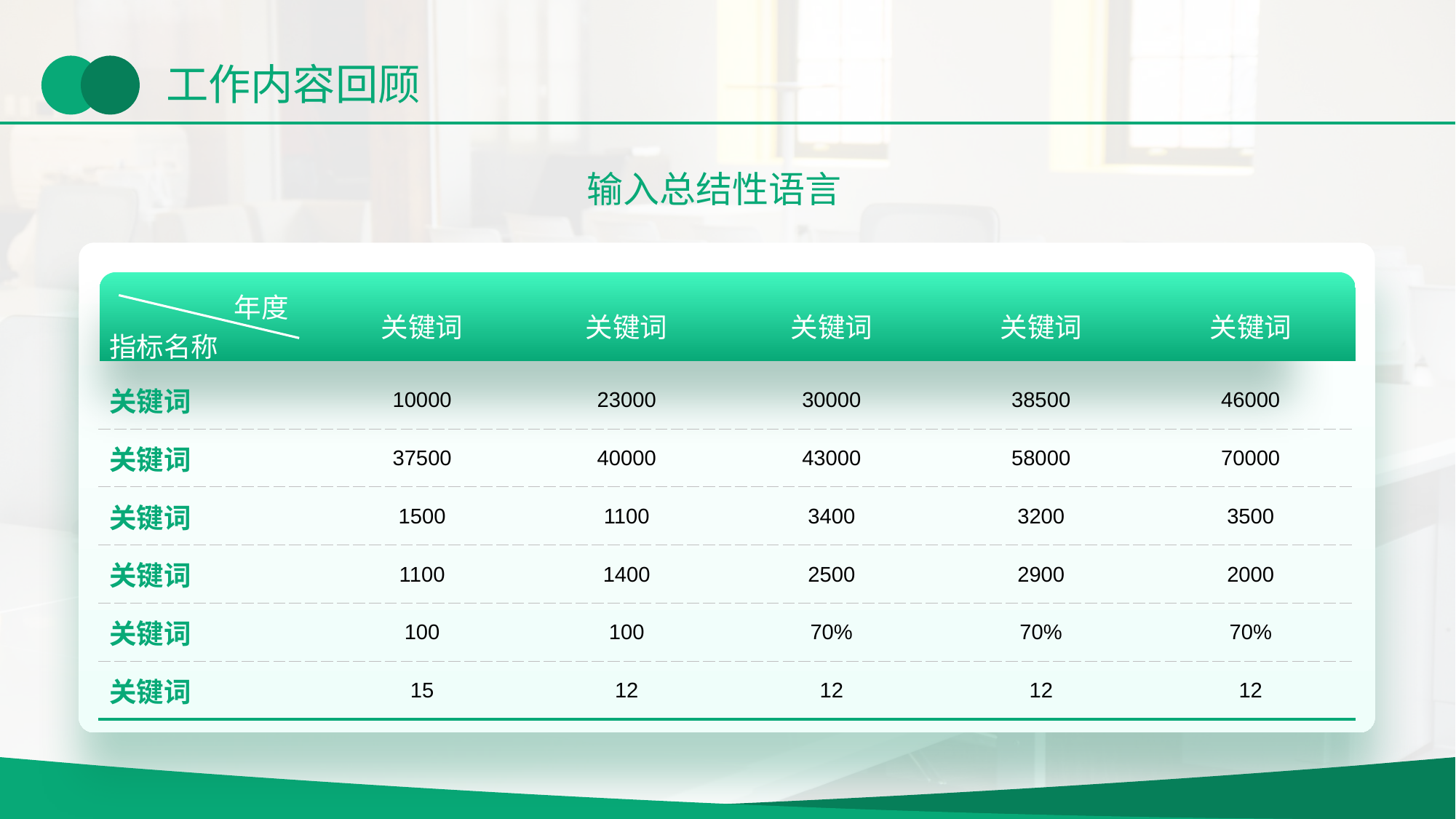

# 工作内容回顾
输入总结性语言

| 年度 指标名称 | 关键词 | 关键词 | 关键词 | 关键词 | 关键词 |
| --- | --- | --- | --- | --- | --- |
| 关键词 | 10000 | 23000 | 30000 | 38500 | 46000 |
| 关键词 | 37500 | 40000 | 43000 | 58000 | 70000 |
| 关键词 | 1500 | 1100 | 3400 | 3200 | 3500 |
| 关键词 | 1100 | 1400 | 2500 | 2900 | 2000 |
| 关键词 | 100 | 100 | 70% | 70% | 70% |
| 关键词 | 15 | 12 | 12 | 12 | 12 |